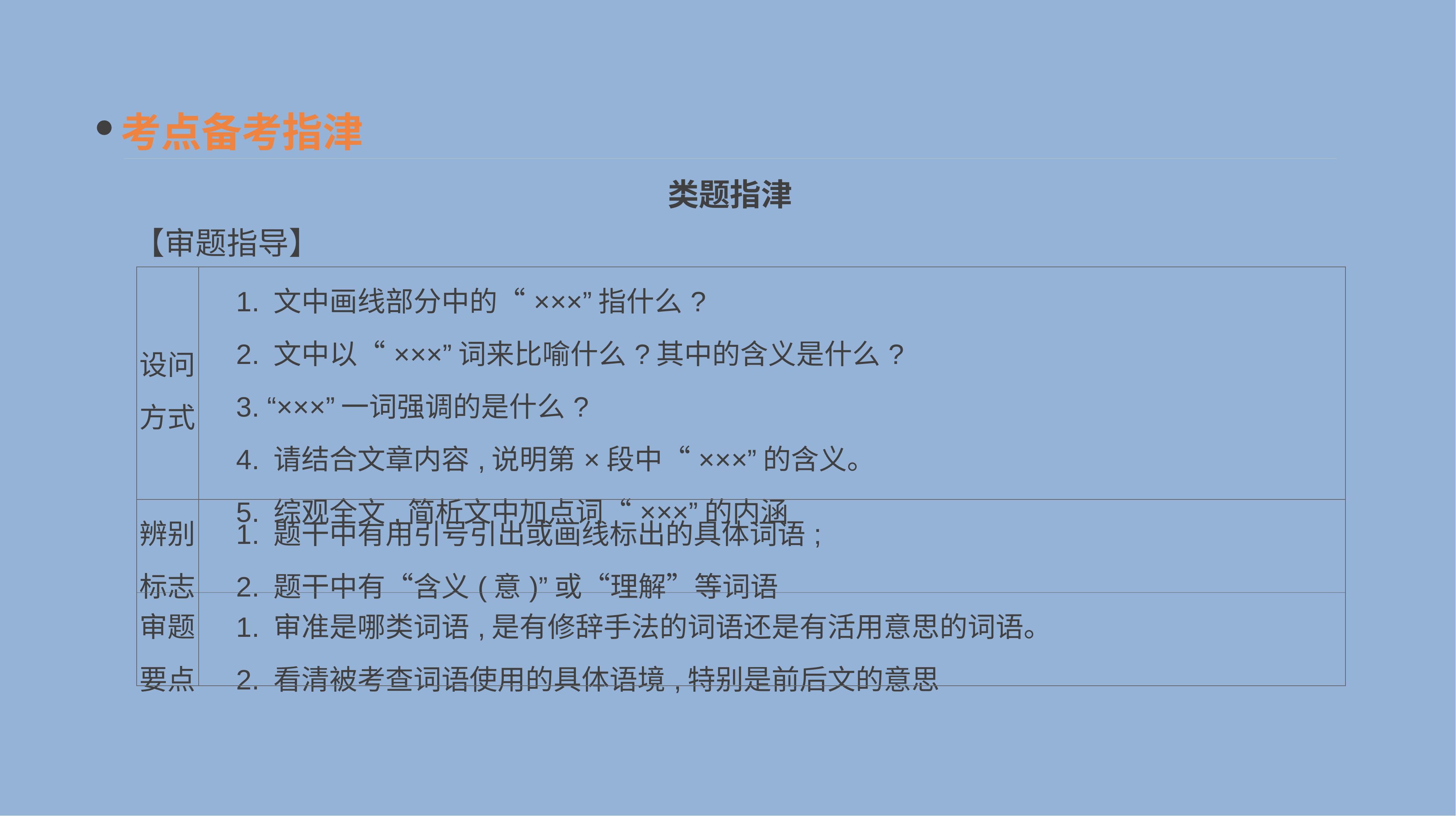

考点备考指津

类题指津
【审题指导】
| 设问 方式 | 1. 文中画线部分中的“×××”指什么? 　2. 文中以“×××”词来比喻什么?其中的含义是什么? 　3. “×××”一词强调的是什么? 　4. 请结合文章内容,说明第×段中“×××”的含义。 　5. 综观全文,简析文中加点词“×××”的内涵 |
| --- | --- |
| 辨别 标志 | 1. 题干中有用引号引出或画线标出的具体词语; 　2. 题干中有“含义(意)”或“理解”等词语 |
| 审题 要点 | 1. 审准是哪类词语,是有修辞手法的词语还是有活用意思的词语。 　2. 看清被考查词语使用的具体语境,特别是前后文的意思 |